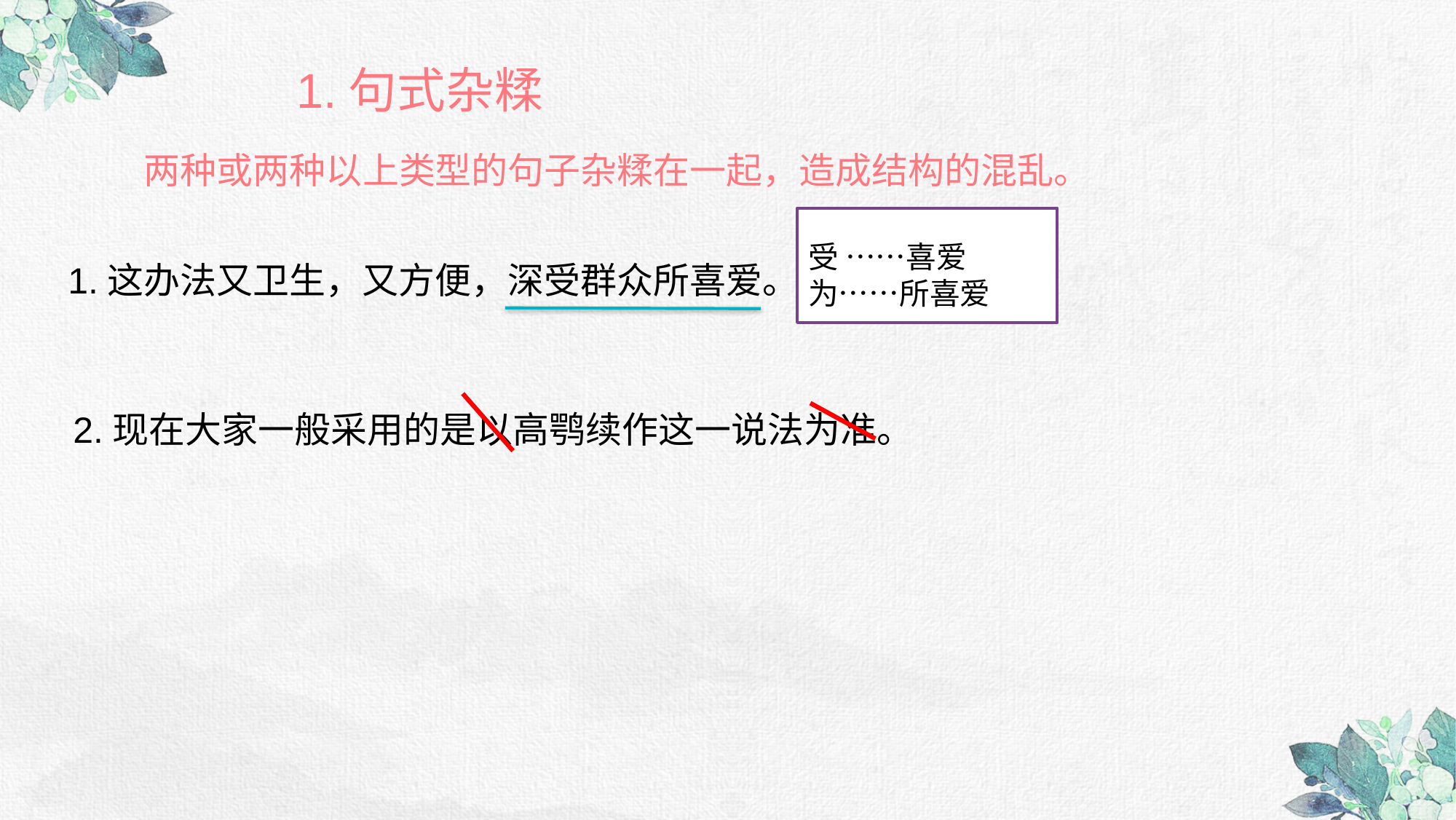

1.句式杂糅
两种或两种以上类型的句子杂糅在一起，造成结构的混乱。
受 ……喜爱
为……所喜爱
1.这办法又卫生，又方便，深受群众所喜爱。
2.现在大家一般采用的是以高鹗续作这一说法为准。